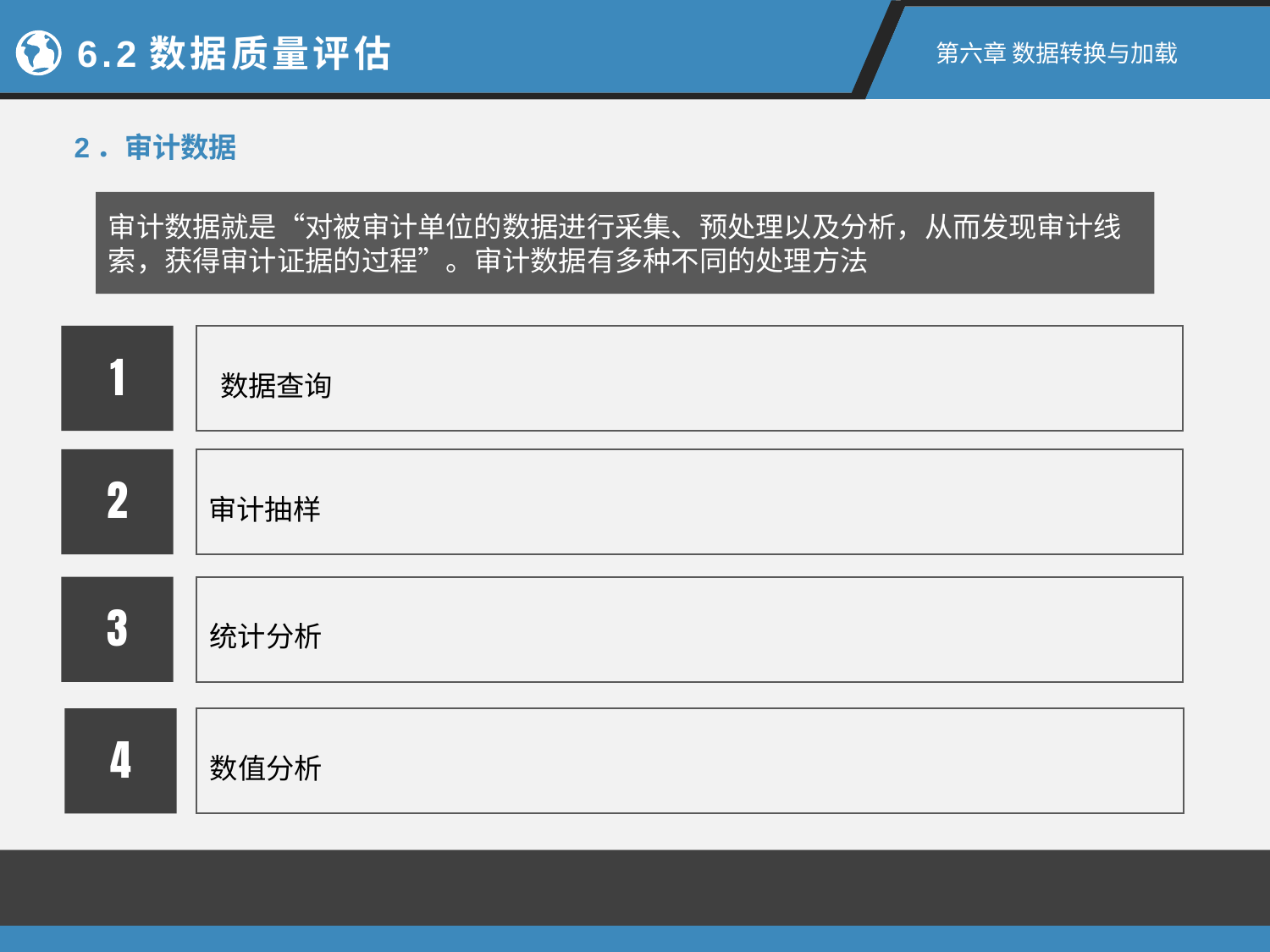

6.2数据质量评估

第六章 数据转换与加载
2．审计数据
审计数据就是“对被审计单位的数据进行采集、预处理以及分析，从而发现审计线索，获得审计证据的过程”。审计数据有多种不同的处理方法
1

数据查询

2
审计抽样

3
统计分析

4
数值分析